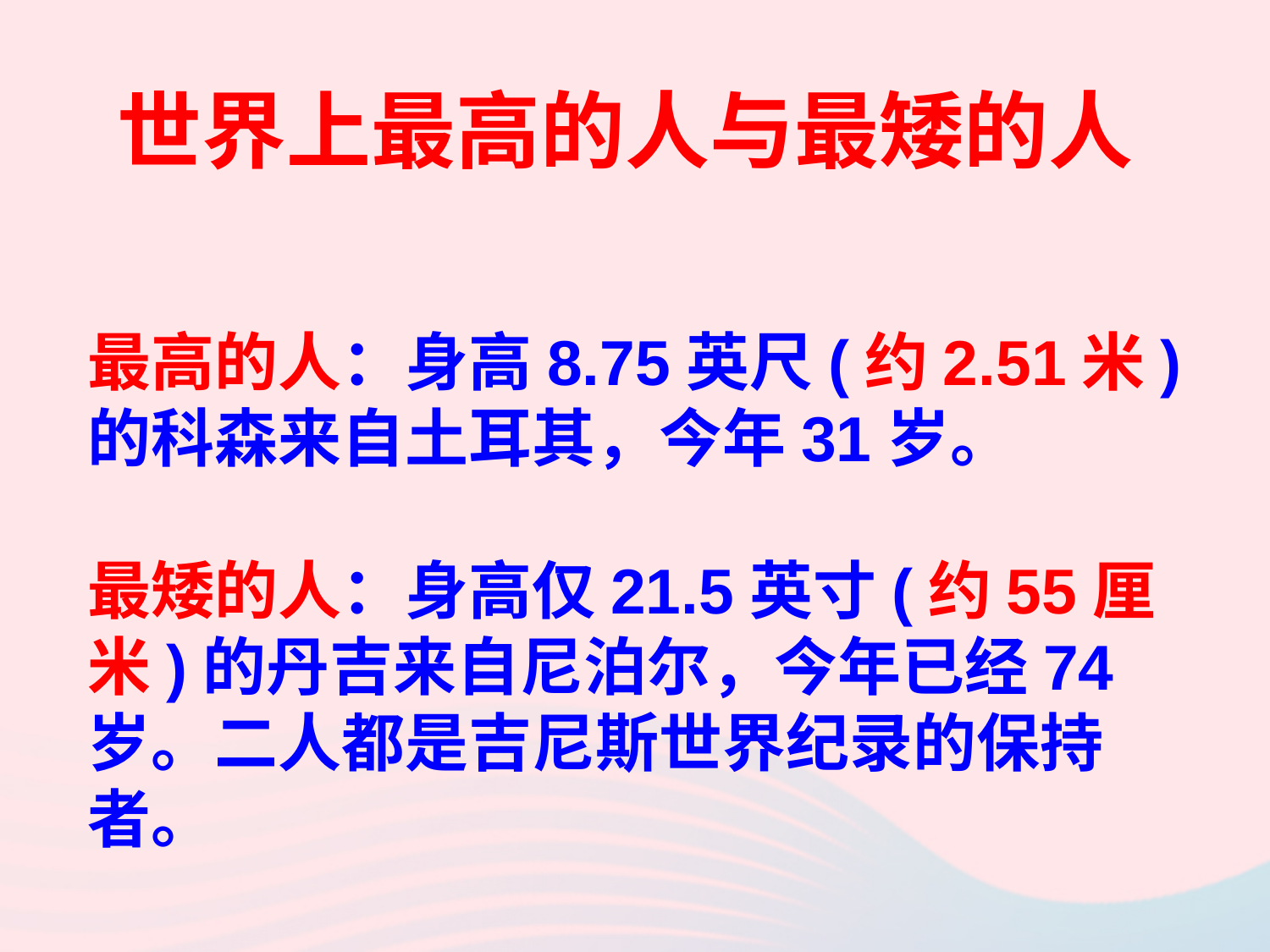

世界上最高的人与最矮的人
最高的人：身高8.75英尺(约2.51米)的科森来自土耳其，今年31岁。

最矮的人：身高仅21.5英寸(约55厘米)的丹吉来自尼泊尔，今年已经74岁。二人都是吉尼斯世界纪录的保持者。